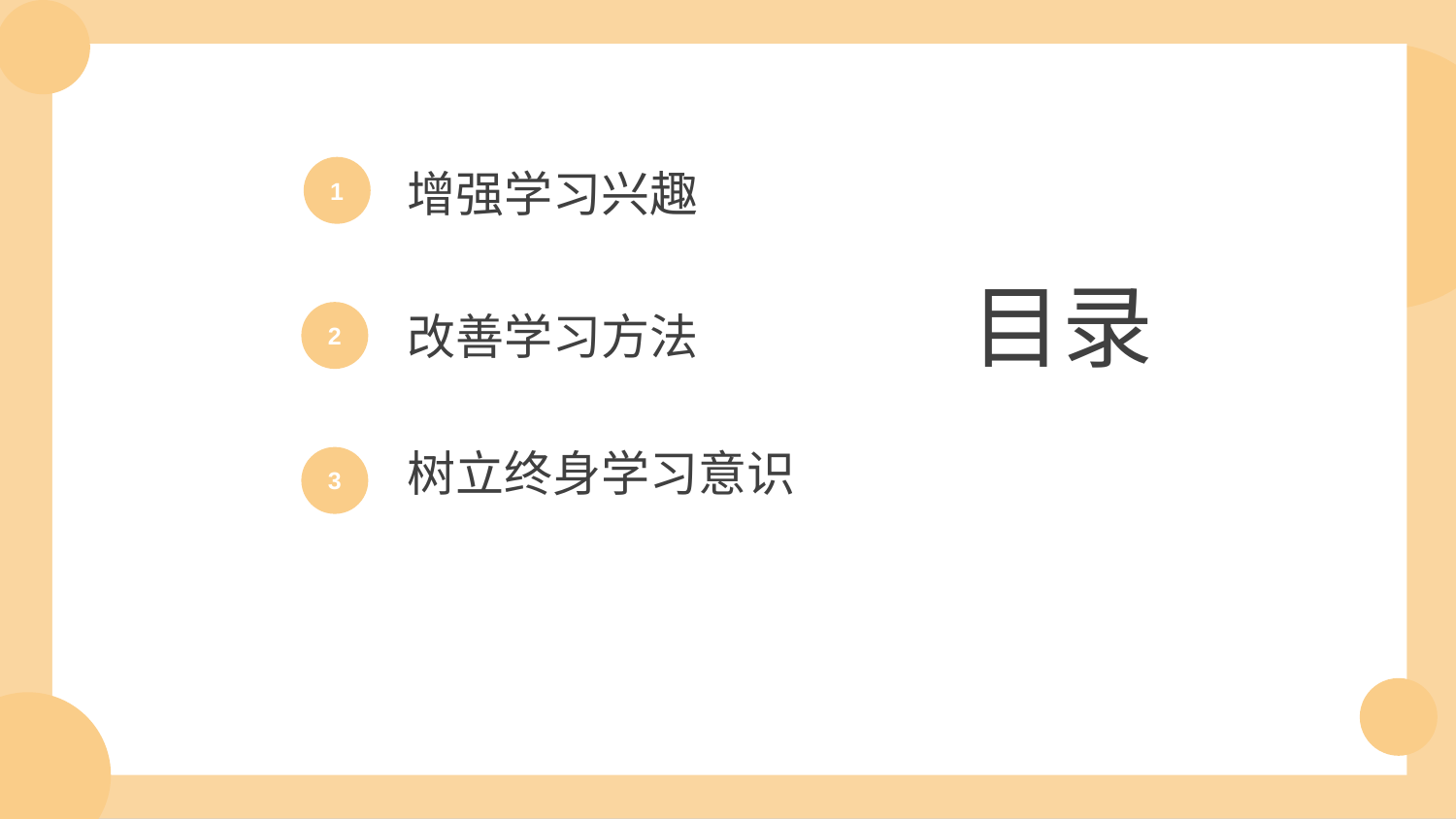

增强学习兴趣
1
目录
contents
改善学习方法
2
树立终身学习意识
3